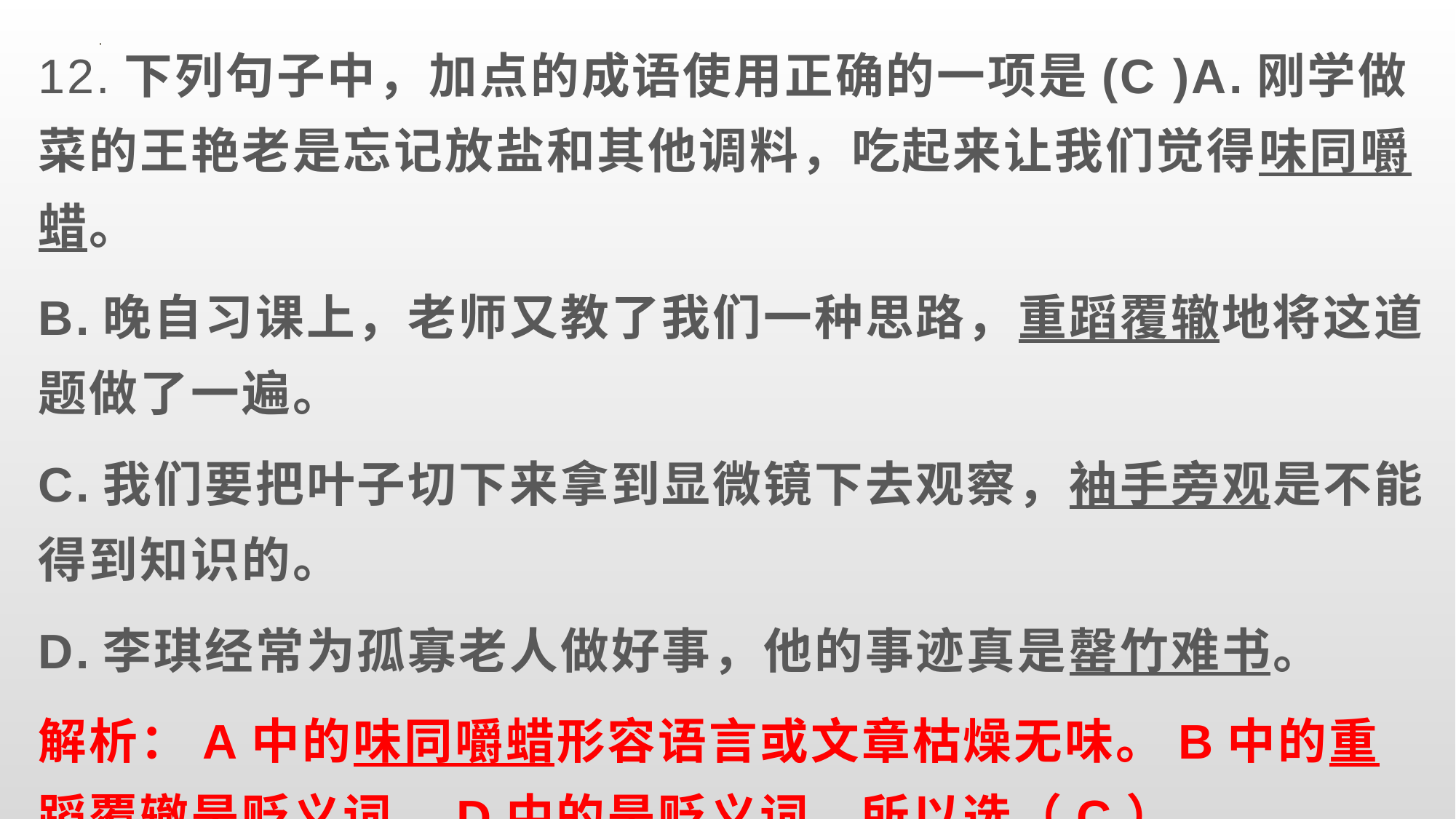

12.下列句子中，加点的成语使用正确的一项是(C )A.刚学做菜的王艳老是忘记放盐和其他调料，吃起来让我们觉得味同嚼蜡。
B.晚自习课上，老师又教了我们一种思路，重蹈覆辙地将这道题做了一遍。
C.我们要把叶子切下来拿到显微镜下去观察，袖手旁观是不能得到知识的。
D.李琪经常为孤寡老人做好事，他的事迹真是罄竹难书。
解析：A中的味同嚼蜡形容语言或文章枯燥无味。B中的重蹈覆辙是贬义词。D中的是贬义词。所以选（C）